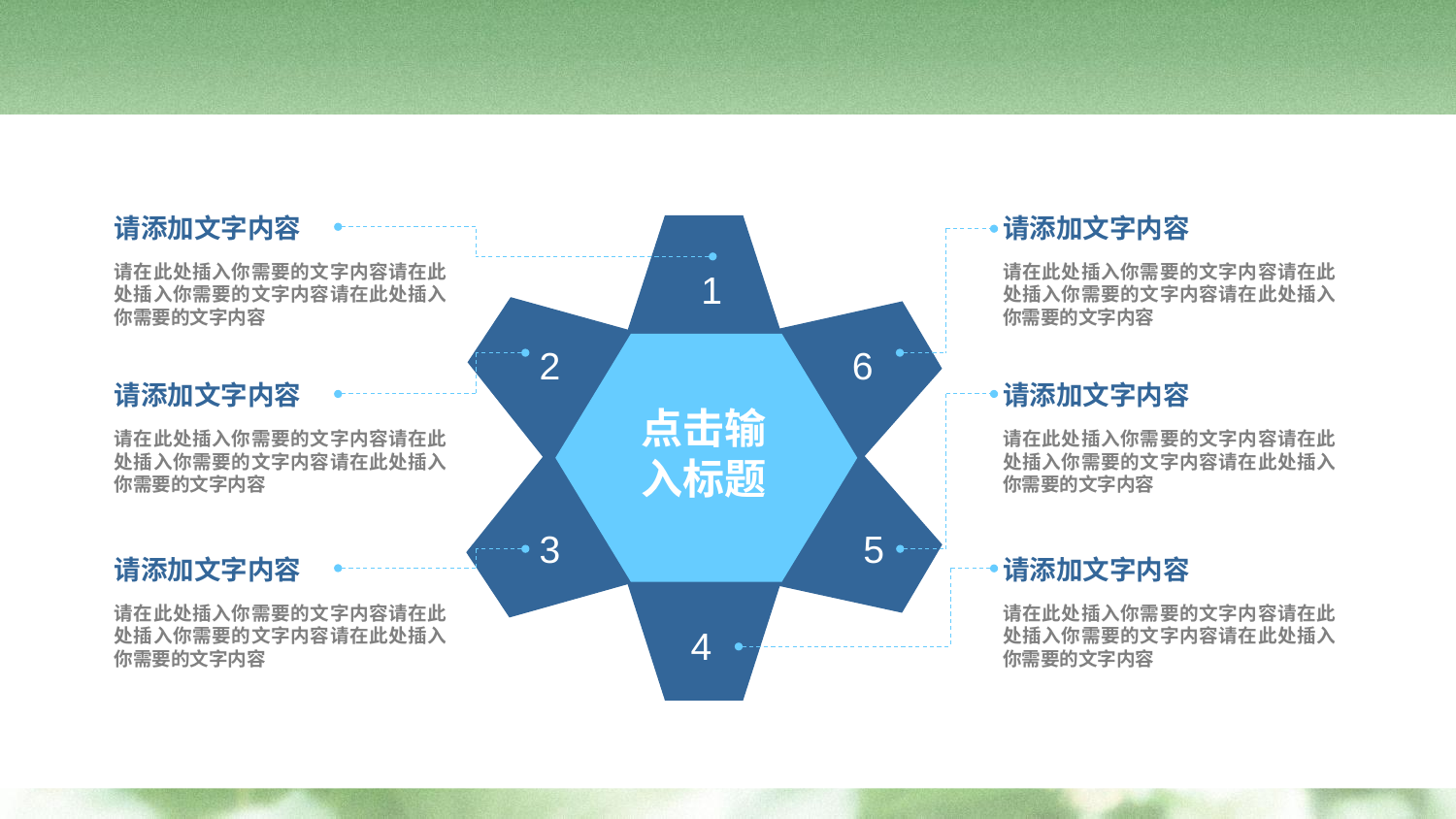

#
请添加文字内容
请添加文字内容

请在此处插入你需要的文字内容请在此处插入你需要的文字内容请在此处插入你需要的文字内容
请在此处插入你需要的文字内容请在此处插入你需要的文字内容请在此处插入你需要的文字内容
1

2
6
请添加文字内容
请添加文字内容

点击输入标题
请在此处插入你需要的文字内容请在此处插入你需要的文字内容请在此处插入你需要的文字内容
请在此处插入你需要的文字内容请在此处插入你需要的文字内容请在此处插入你需要的文字内容

3
5
请添加文字内容
请添加文字内容

请在此处插入你需要的文字内容请在此处插入你需要的文字内容请在此处插入你需要的文字内容
请在此处插入你需要的文字内容请在此处插入你需要的文字内容请在此处插入你需要的文字内容

4